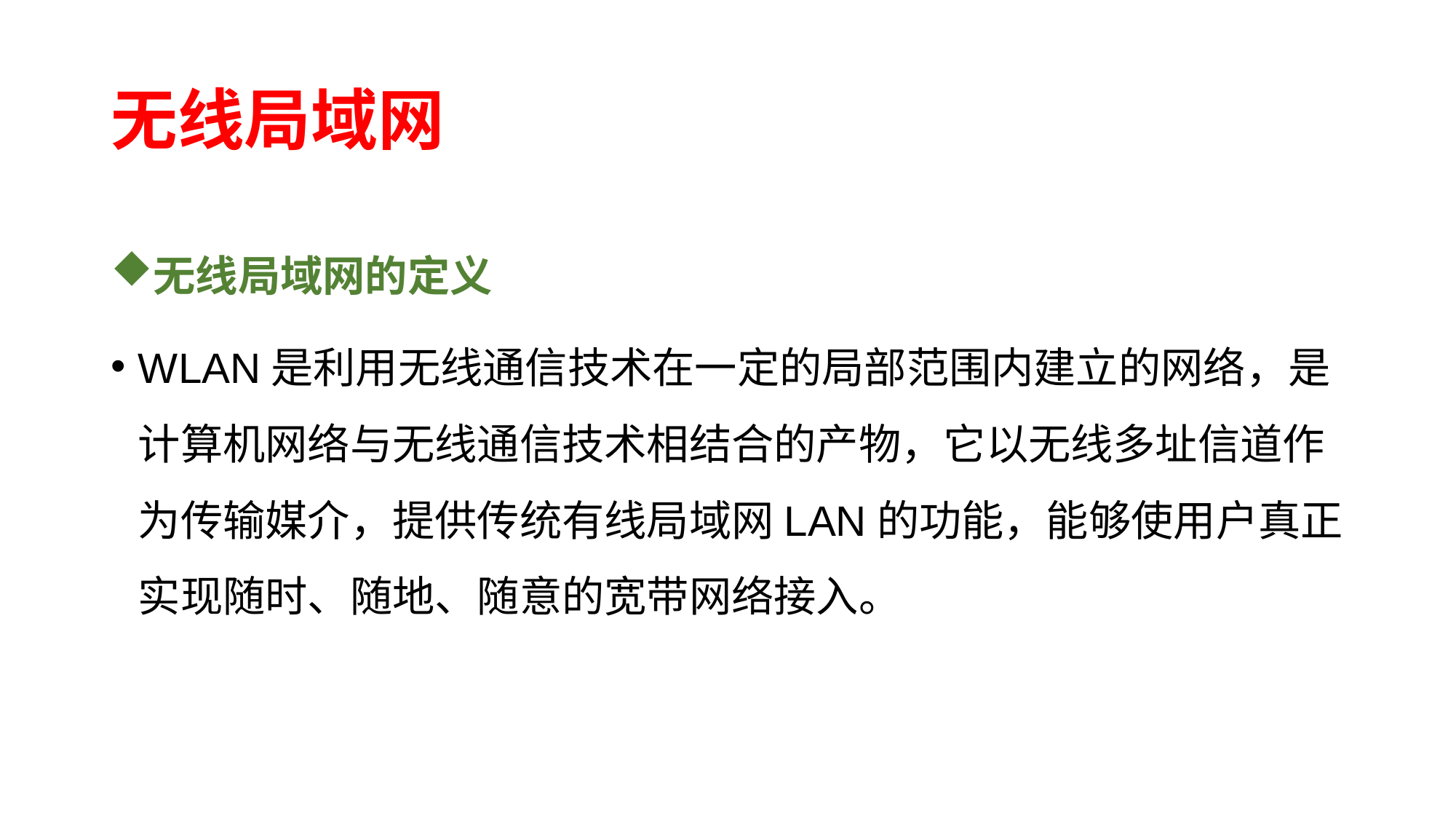

# 无线局域网
无线局域网的定义
WLAN是利用无线通信技术在一定的局部范围内建立的网络，是计算机网络与无线通信技术相结合的产物，它以无线多址信道作为传输媒介，提供传统有线局域网LAN的功能，能够使用户真正实现随时、随地、随意的宽带网络接入。